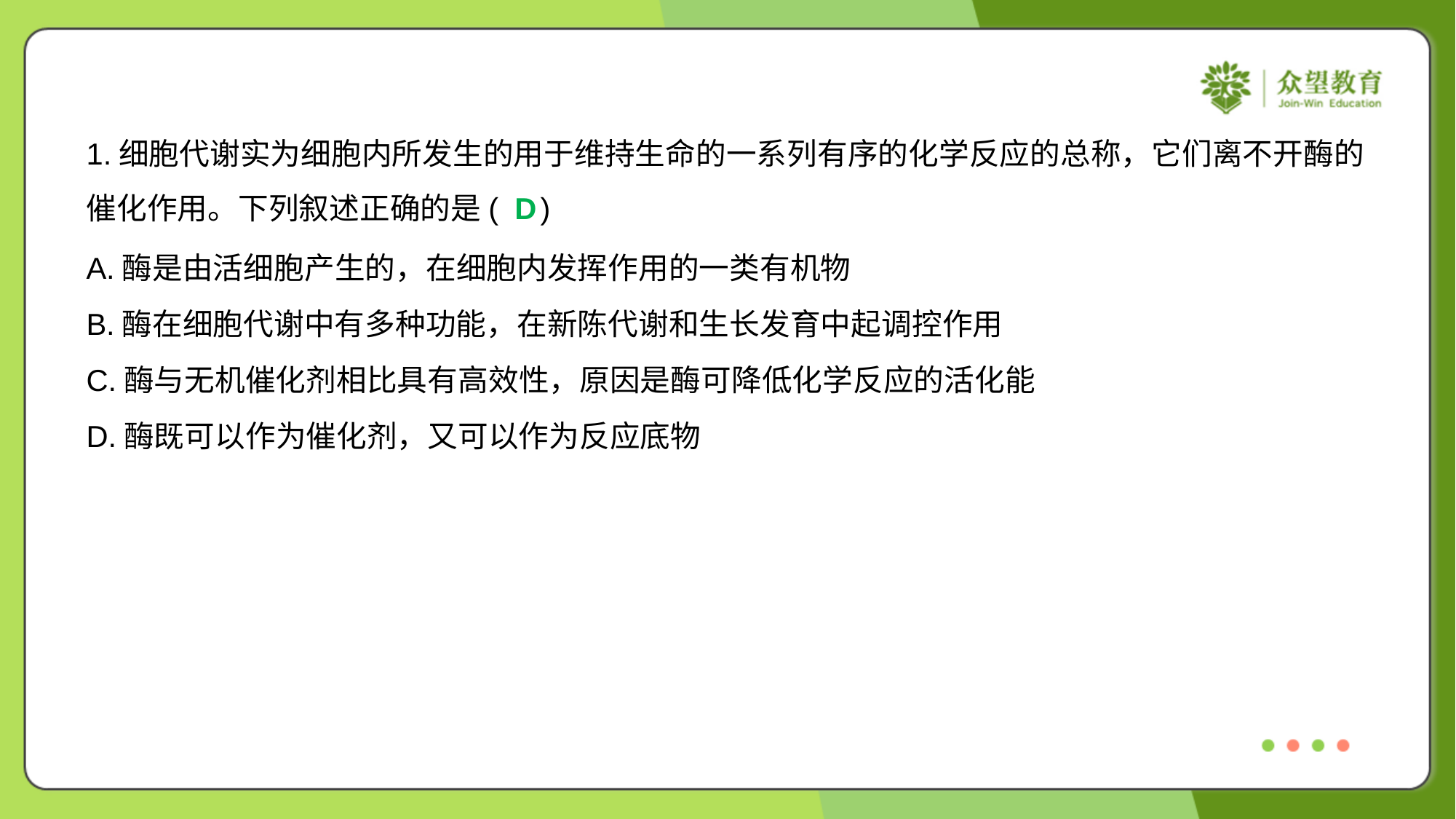

1.细胞代谢实为细胞内所发生的用于维持生命的一系列有序的化学反应的总称，它们离不开酶的
催化作用。下列叙述正确的是(     )
D
A.酶是由活细胞产生的，在细胞内发挥作用的一类有机物
B.酶在细胞代谢中有多种功能，在新陈代谢和生长发育中起调控作用
C.酶与无机催化剂相比具有高效性，原因是酶可降低化学反应的活化能
D.酶既可以作为催化剂，又可以作为反应底物